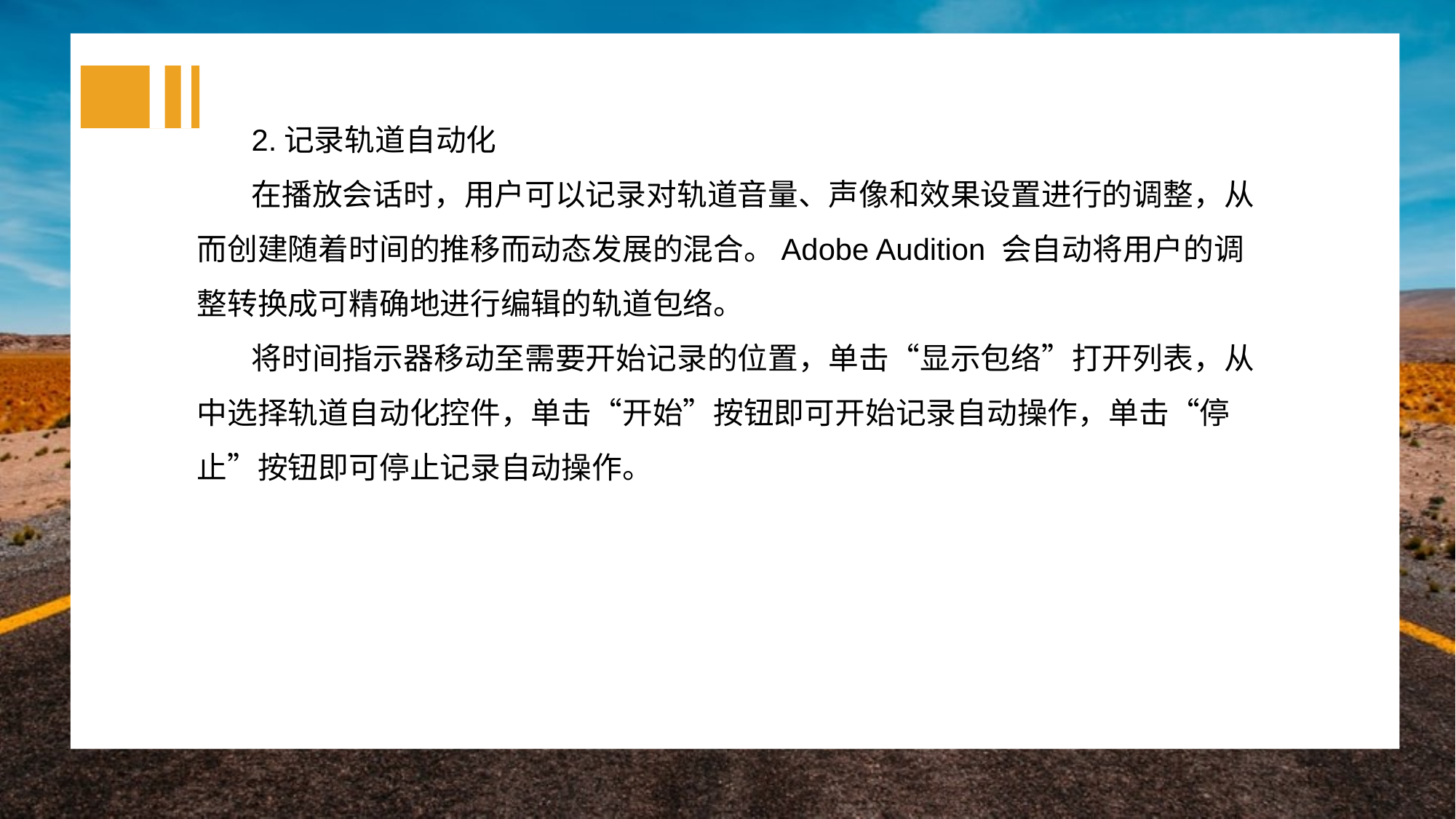

2.记录轨道自动化
在播放会话时，用户可以记录对轨道音量、声像和效果设置进行的调整，从而创建随着时间的推移而动态发展的混合。Adobe Audition 会自动将用户的调整转换成可精确地进行编辑的轨道包络。
将时间指示器移动至需要开始记录的位置，单击“显示包络”打开列表，从中选择轨道自动化控件，单击“开始”按钮即可开始记录自动操作，单击“停止”按钮即可停止记录自动操作。